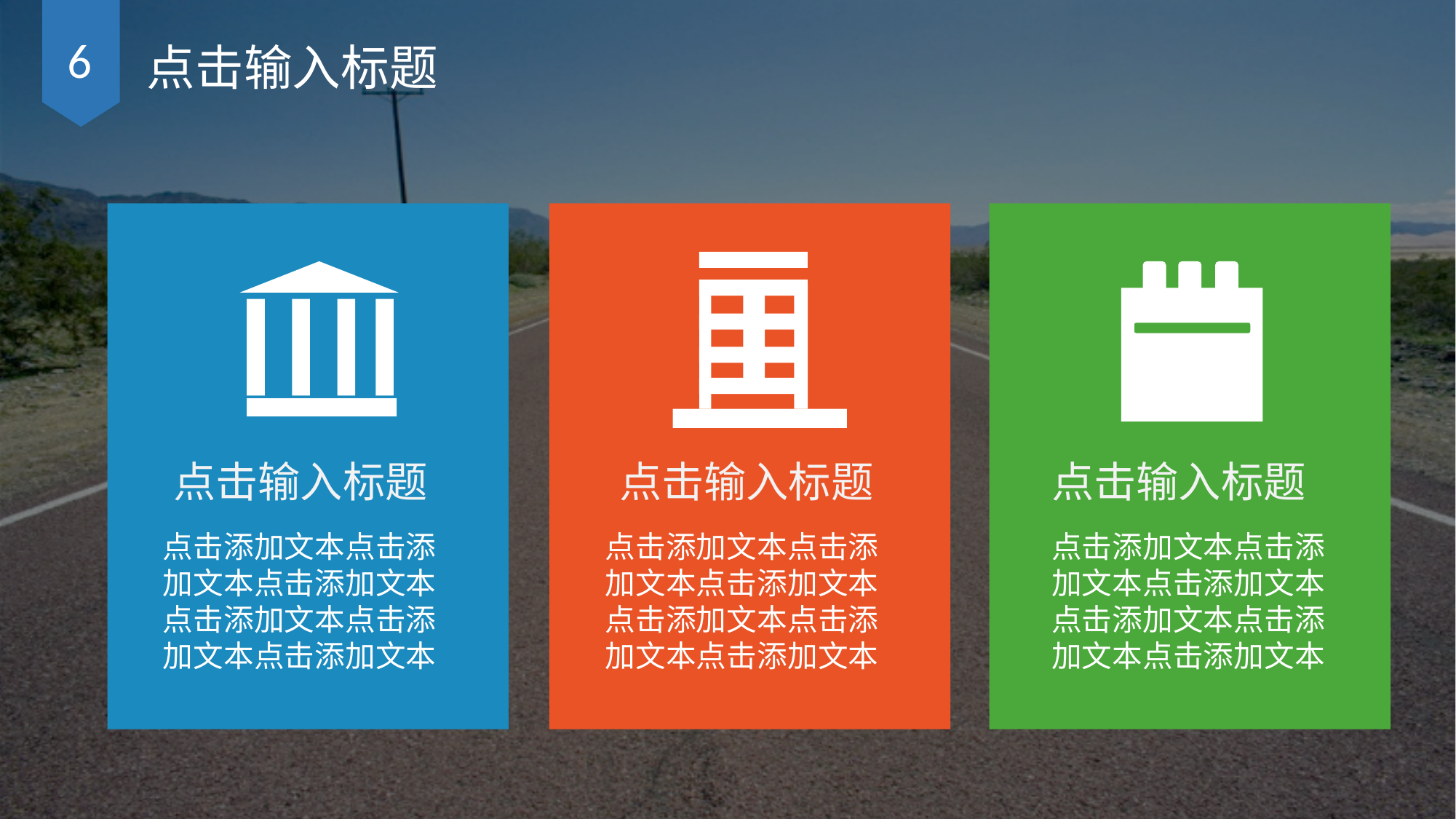

6
点击输入标题

点击输入标题
点击输入标题
点击输入标题
点击添加文本点击添加文本点击添加文本点击添加文本点击添加文本点击添加文本
点击添加文本点击添加文本点击添加文本点击添加文本点击添加文本点击添加文本
点击添加文本点击添加文本点击添加文本点击添加文本点击添加文本点击添加文本